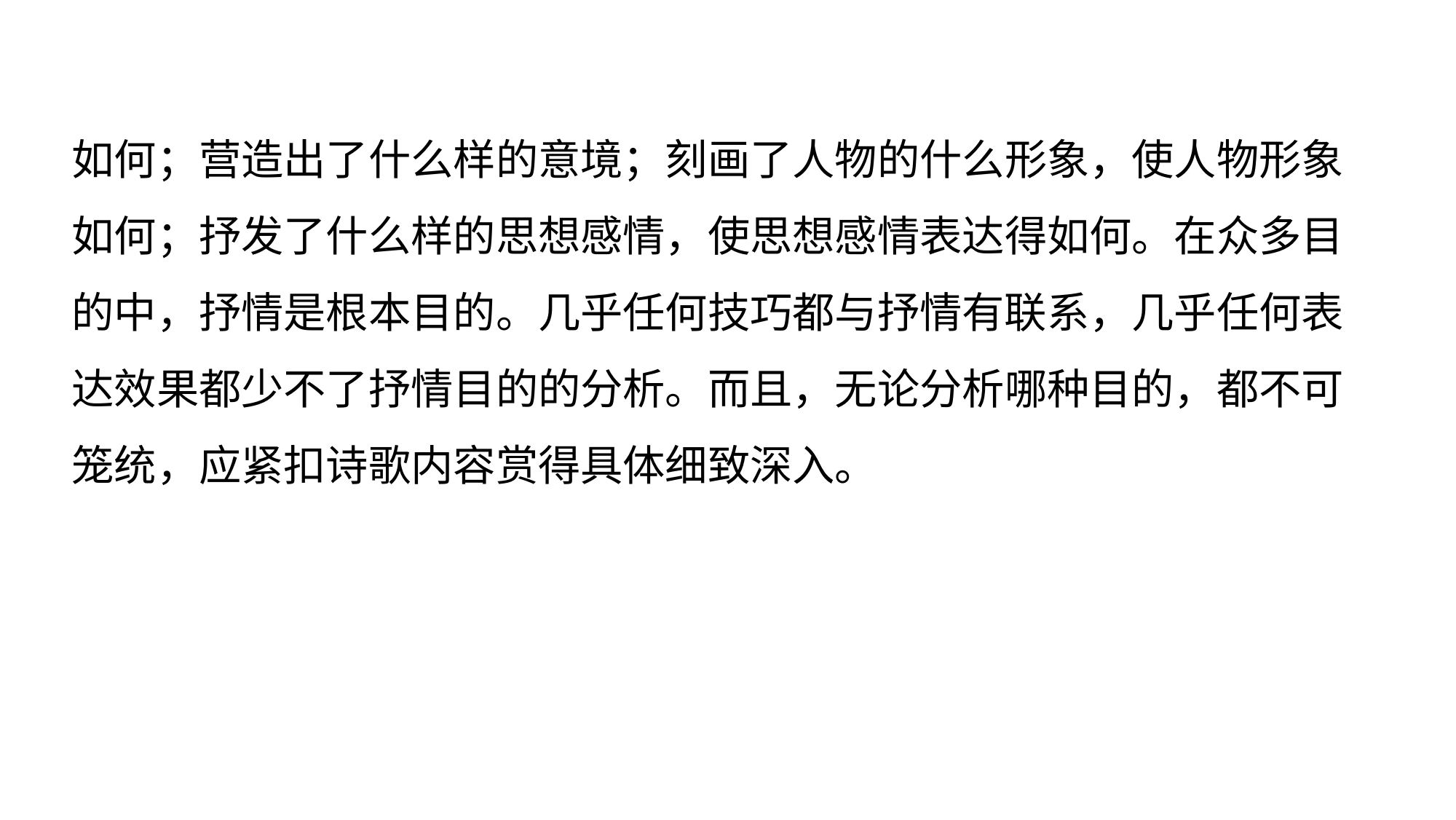

如何；营造出了什么样的意境；刻画了人物的什么形象，使人物形象如何；抒发了什么样的思想感情，使思想感情表达得如何。在众多目的中，抒情是根本目的。几乎任何技巧都与抒情有联系，几乎任何表达效果都少不了抒情目的的分析。而且，无论分析哪种目的，都不可笼统，应紧扣诗歌内容赏得具体细致深入。